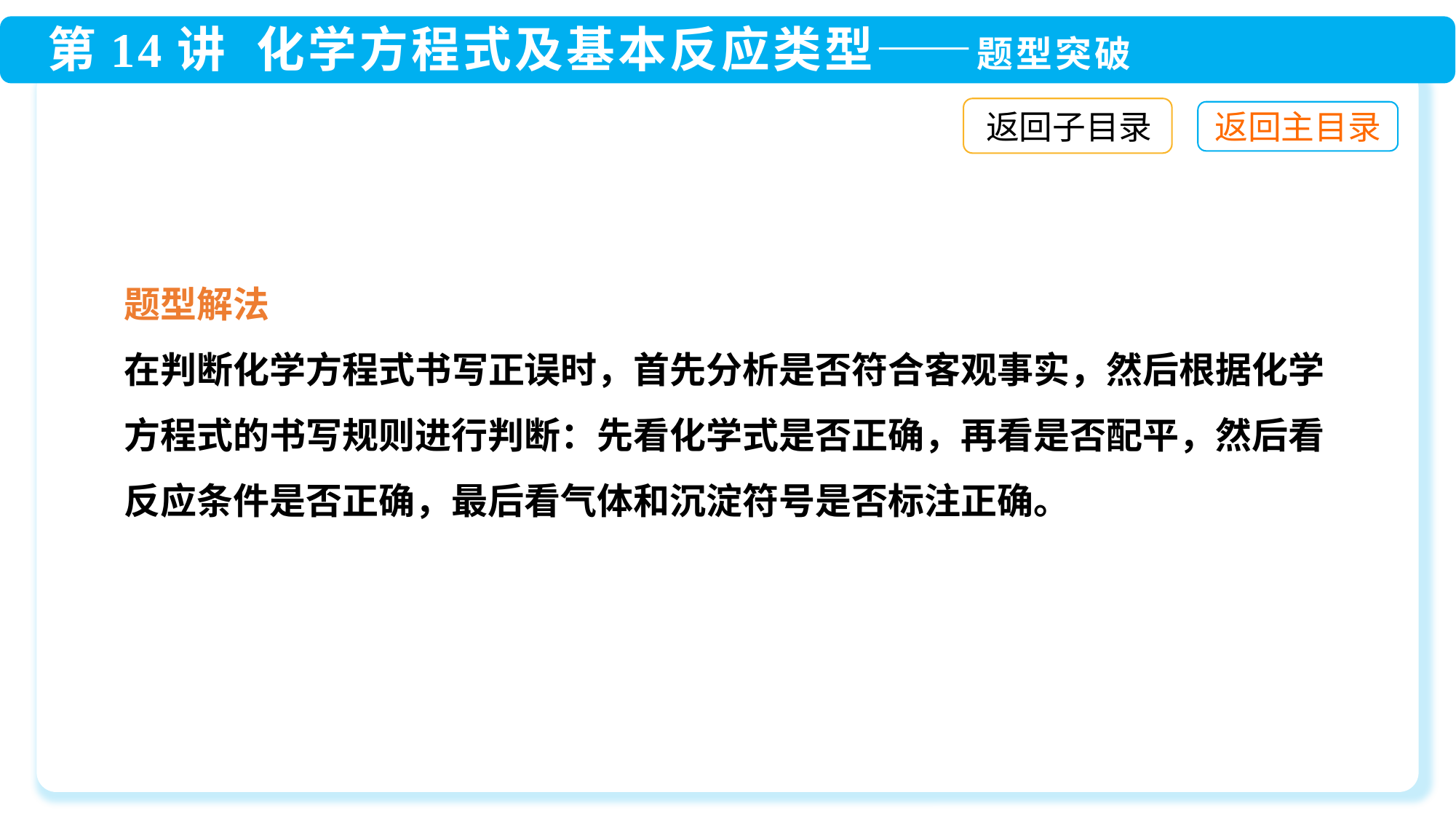

返回子目录
题型解法
在判断化学方程式书写正误时，首先分析是否符合客观事实，然后根据化学方程式的书写规则进行判断：先看化学式是否正确，再看是否配平，然后看反应条件是否正确，最后看气体和沉淀符号是否标注正确。